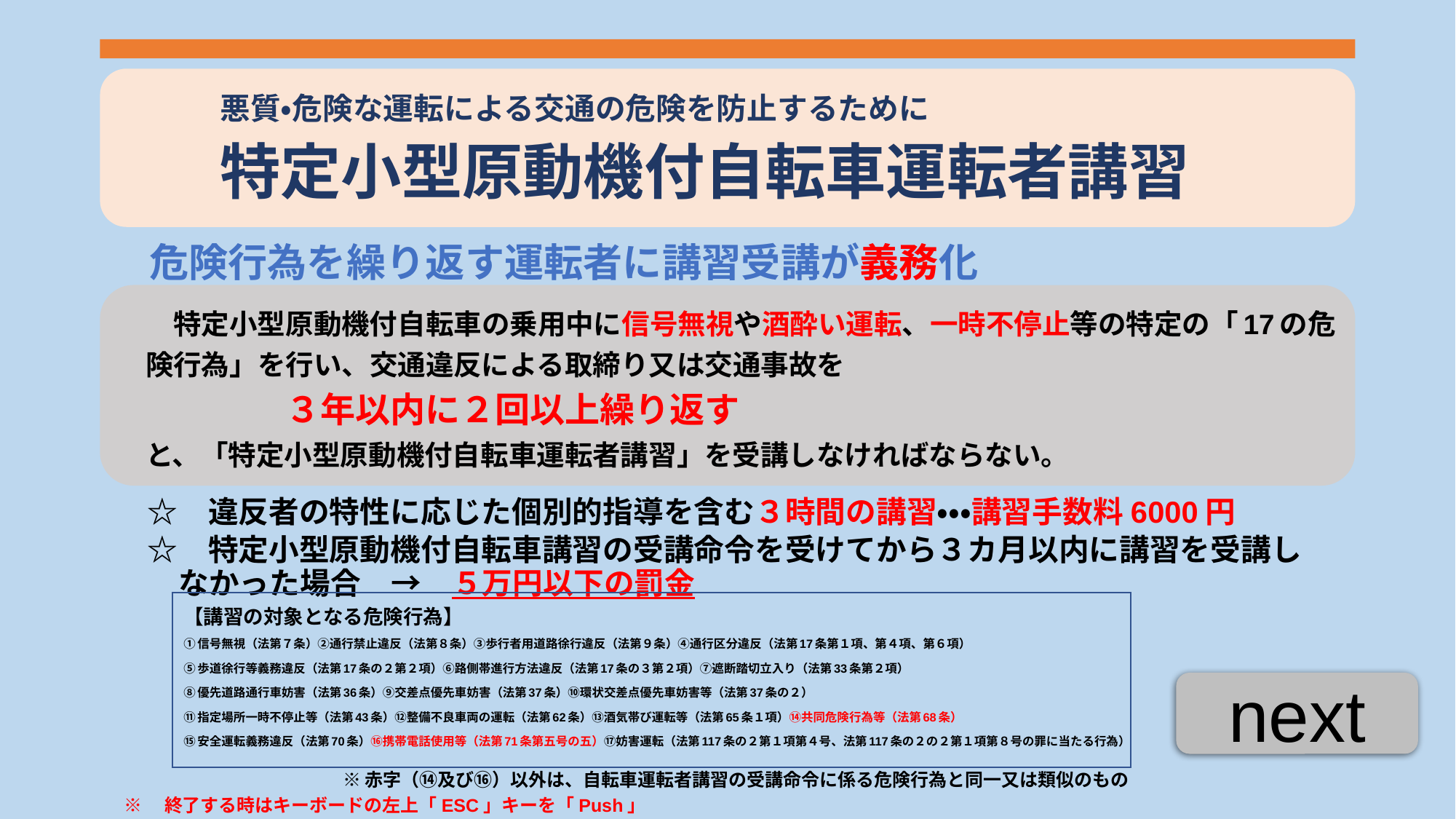

悪質・危険な運転による交通の危険を防止するために
特定小型原動機付自転車運転者講習
危険行為を繰り返す運転者に講習受講が義務化

　特定小型原動機付自転車の乗用中に信号無視や酒酔い運転、一時不停止等の特定の「17の危険行為」を行い、交通違反による取締り又は交通事故を
　　　　　３年以内に２回以上繰り返す
と、「特定小型原動機付自転車運転者講習」を受講しなければならない。
　☆　違反者の特性に応じた個別的指導を含む３時間の講習・・・講習手数料6000円
　☆　特定小型原動機付自転車講習の受講命令を受けてから３カ月以内に講習を受講し
　　 なかった場合　→　５万円以下の罰金

【講習の対象となる危険行為】
①信号無視（法第７条）②通行禁止違反（法第８条）③歩行者用道路徐行違反（法第９条）④通行区分違反（法第17条第１項、第４項、第６項）
⑤歩道徐行等義務違反（法第17条の２第２項）⑥路側帯進行方法違反（法第17条の３第２項）⑦遮断踏切立入り（法第33条第２項）
⑧優先道路通行車妨害（法第36条）⑨交差点優先車妨害（法第37条）⑩環状交差点優先車妨害等（法第37条の２）
⑪指定場所一時不停止等（法第43条）⑫整備不良車両の運転（法第62条）⑬酒気帯び運転等（法第65条１項）⑭共同危険行為等（法第68条）
⑮安全運転義務違反（法第70条）⑯携帯電話使用等（法第71条第五号の五）⑰妨害運転（法第117条の２第１項第４号、法第117条の２の２第１項第８号の罪に当たる行為）
next
※赤字（⑭及び⑯）以外は、自転車運転者講習の受講命令に係る危険行為と同一又は類似のもの
※　終了する時はキーボードの左上「ESC」キーを「Push」